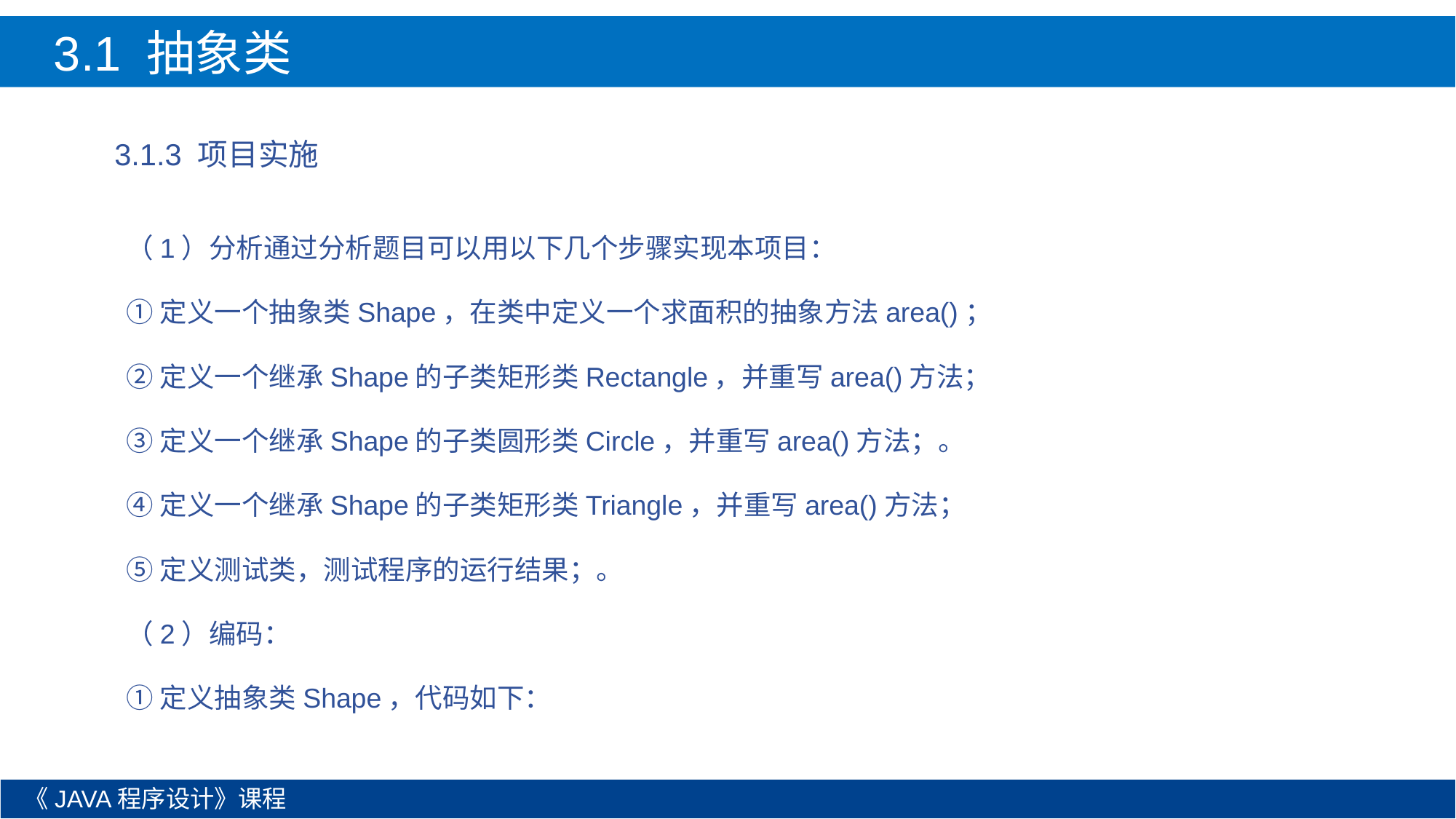

3.1 抽象类
3.1.3 项目实施
（1）分析通过分析题目可以用以下几个步骤实现本项目：
①定义一个抽象类Shape，在类中定义一个求面积的抽象方法area()；
②定义一个继承Shape的子类矩形类Rectangle，并重写area()方法；
③定义一个继承Shape的子类圆形类Circle，并重写area()方法；。
④定义一个继承Shape的子类矩形类Triangle，并重写area()方法；
⑤定义测试类，测试程序的运行结果；。
（2）编码：
①定义抽象类Shape，代码如下：
《JAVA程序设计》课程